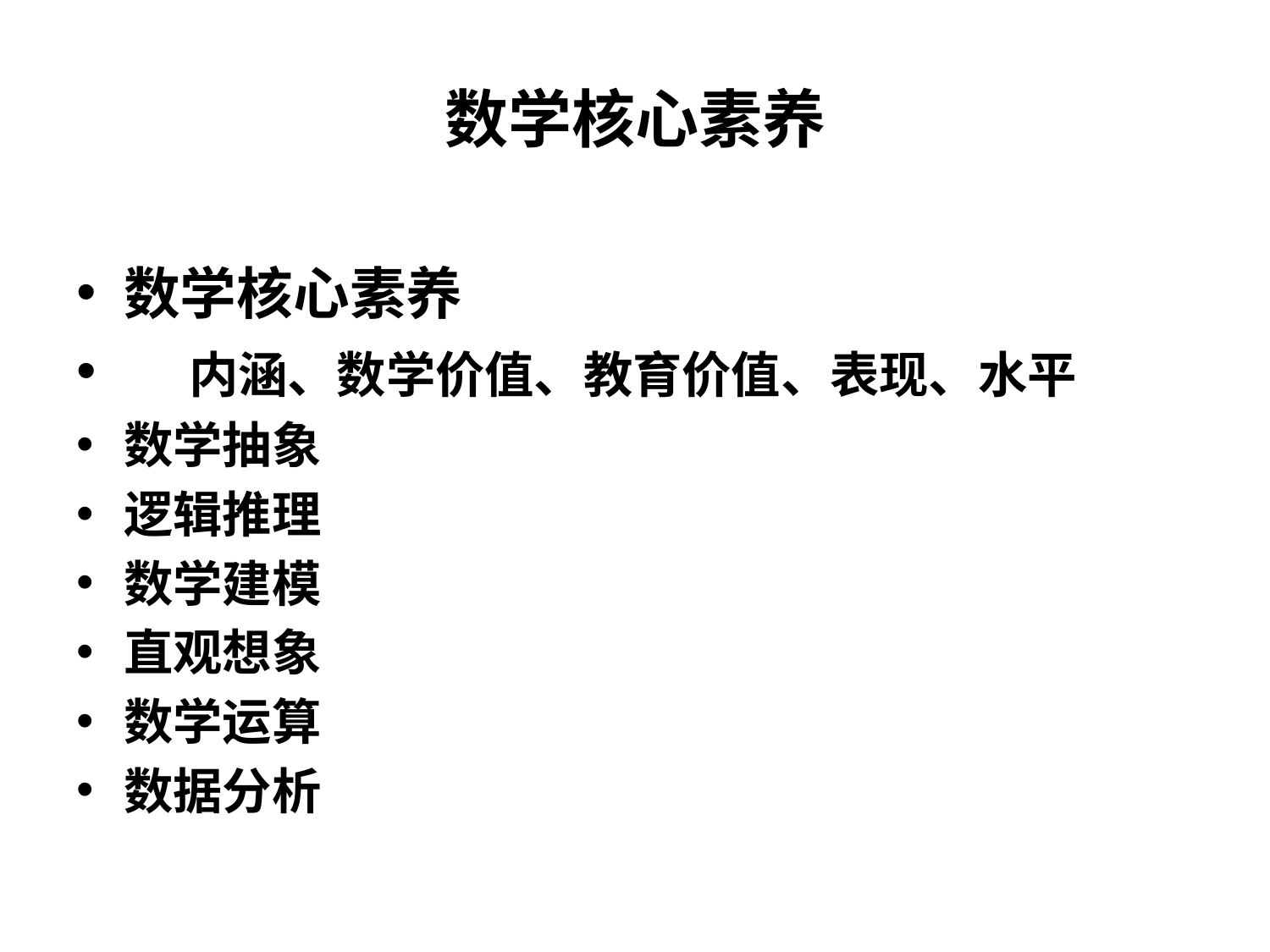

# 数学核心素养

数学核心素养
    内涵、数学价值、教育价值、表现、水平
数学抽象
逻辑推理
数学建模
直观想象
数学运算
数据分析